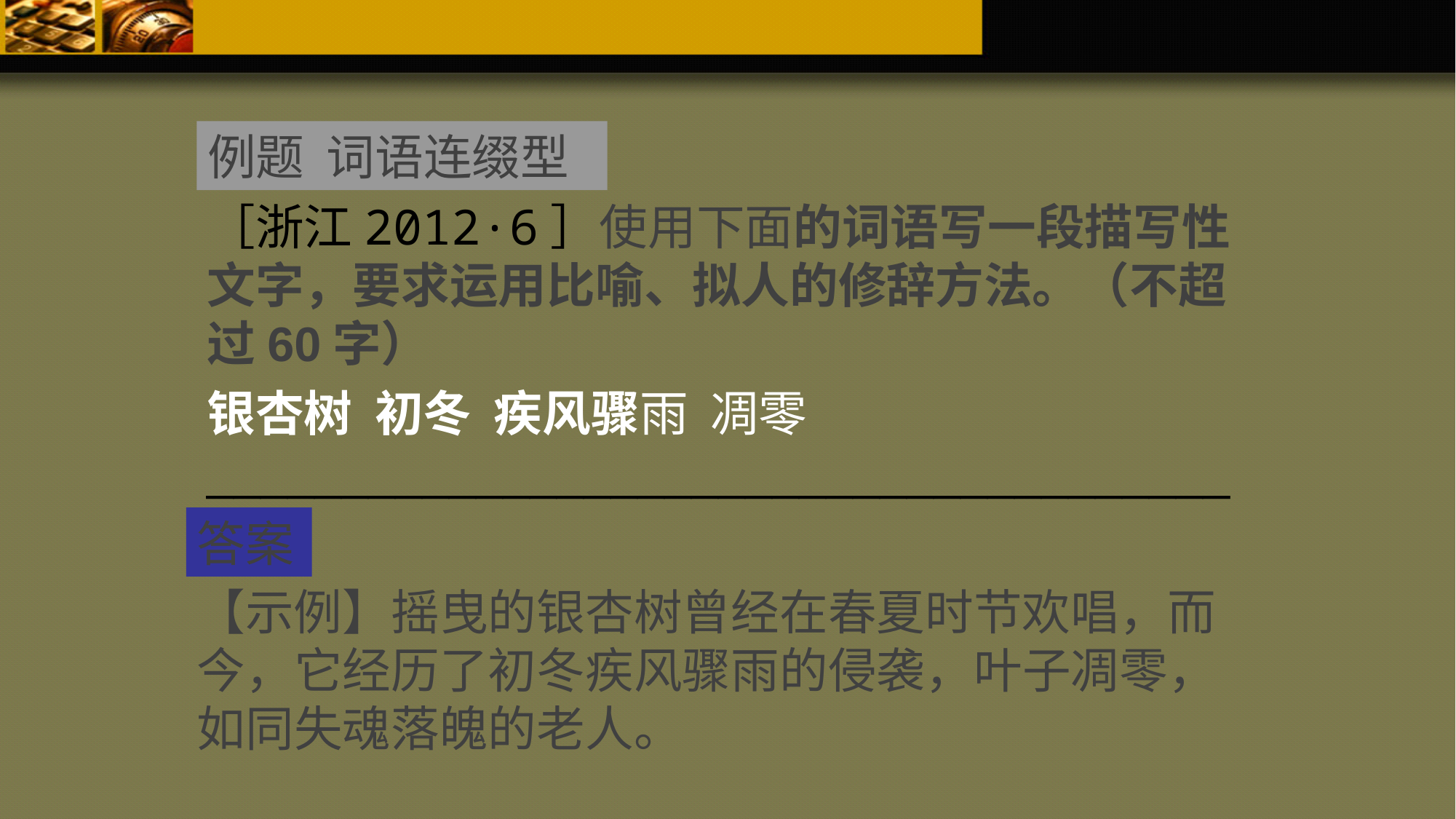

例题  词语连缀型
［浙江2012·6］使用下面的词语写一段描写性文字，要求运用比喻、拟人的修辞方法。（不超过60字）
银杏树  初冬  疾风骤雨  凋零
______________________________________
答案
【示例】摇曳的银杏树曾经在春夏时节欢唱，而今，它经历了初冬疾风骤雨的侵袭，叶子凋零，如同失魂落魄的老人。